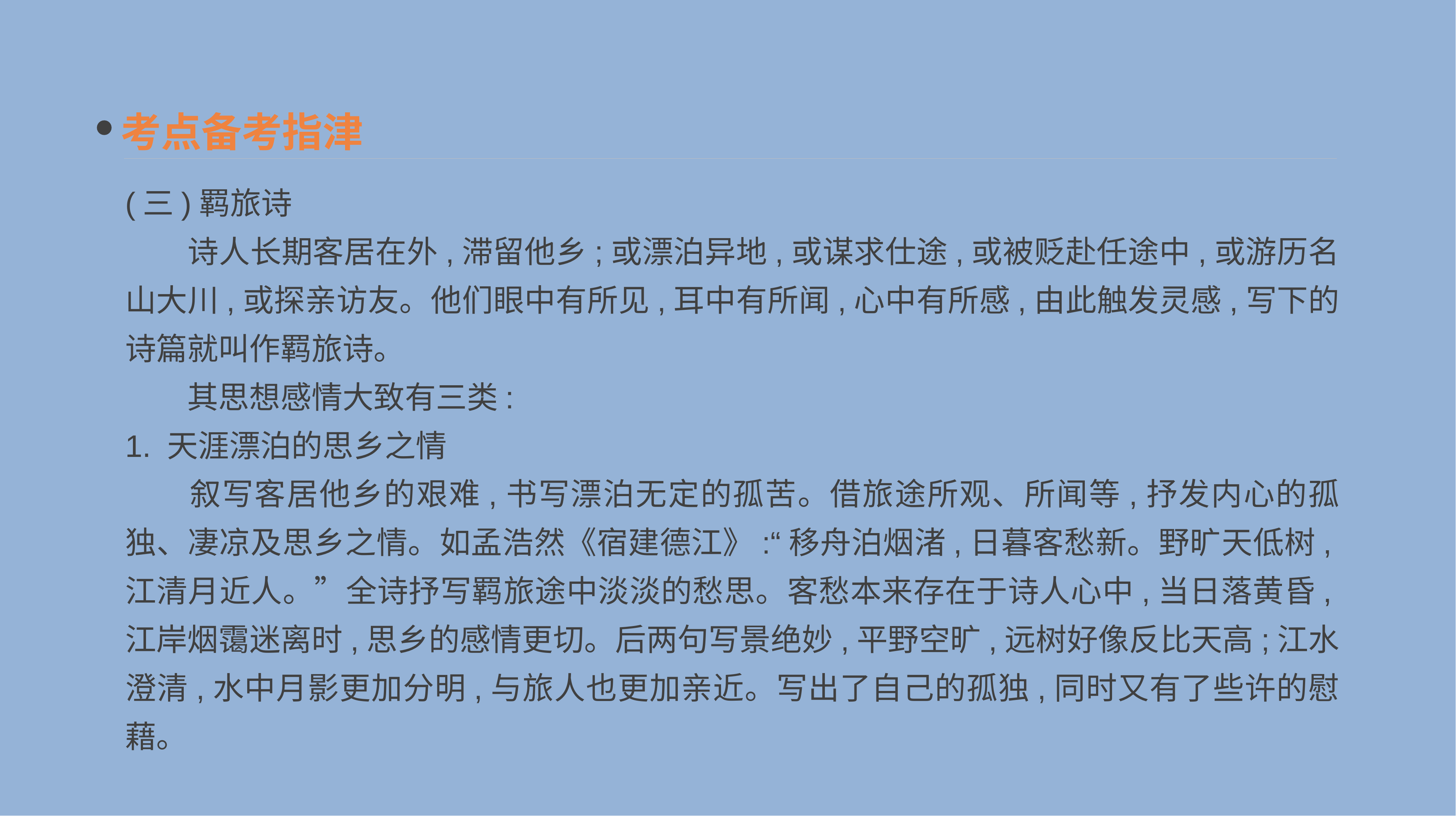

考点备考指津

(三)羁旅诗
　　诗人长期客居在外,滞留他乡;或漂泊异地,或谋求仕途,或被贬赴任途中,或游历名山大川,或探亲访友。他们眼中有所见,耳中有所闻,心中有所感,由此触发灵感,写下的诗篇就叫作羁旅诗。
　　其思想感情大致有三类:
1. 天涯漂泊的思乡之情
　　叙写客居他乡的艰难,书写漂泊无定的孤苦。借旅途所观、所闻等,抒发内心的孤独、凄凉及思乡之情。如孟浩然《宿建德江》:“移舟泊烟渚,日暮客愁新。野旷天低树,江清月近人。”全诗抒写羁旅途中淡淡的愁思。客愁本来存在于诗人心中,当日落黄昏,江岸烟霭迷离时,思乡的感情更切。后两句写景绝妙,平野空旷,远树好像反比天高;江水澄清,水中月影更加分明,与旅人也更加亲近。写出了自己的孤独,同时又有了些许的慰藉。